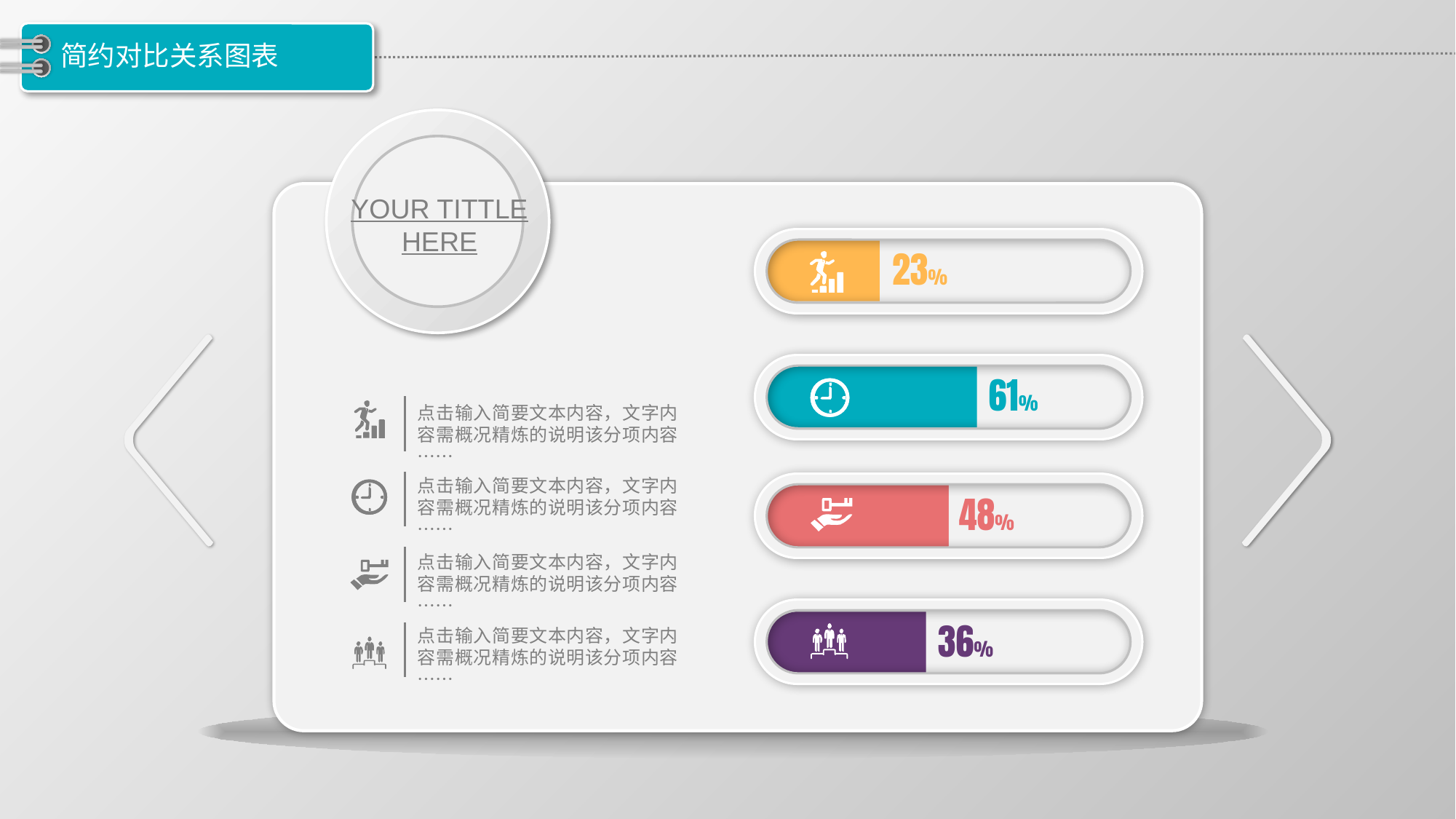

# 简约对比关系图表

YOUR TITTLE HERE

23%

61%

点击输入简要文本内容，文字内容需概况精炼的说明该分项内容……

点击输入简要文本内容，文字内容需概况精炼的说明该分项内容……

48%

点击输入简要文本内容，文字内容需概况精炼的说明该分项内容……

36%
点击输入简要文本内容，文字内容需概况精炼的说明该分项内容……